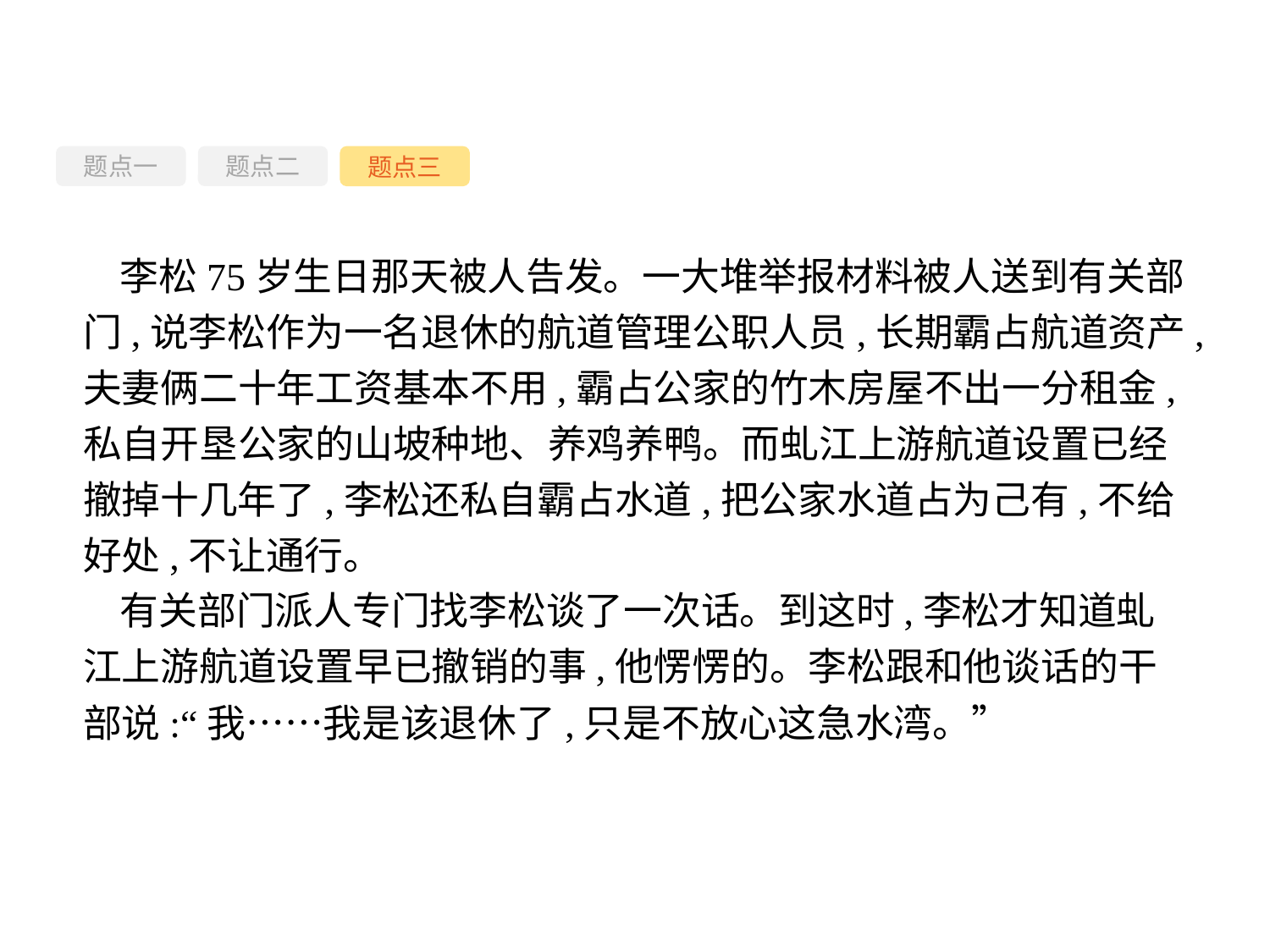

题点一
题点三
题点二
李松75岁生日那天被人告发。一大堆举报材料被人送到有关部门,说李松作为一名退休的航道管理公职人员,长期霸占航道资产,夫妻俩二十年工资基本不用,霸占公家的竹木房屋不出一分租金,私自开垦公家的山坡种地、养鸡养鸭。而虬江上游航道设置已经撤掉十几年了,李松还私自霸占水道,把公家水道占为己有,不给好处,不让通行。
有关部门派人专门找李松谈了一次话。到这时,李松才知道虬江上游航道设置早已撤销的事,他愣愣的。李松跟和他谈话的干部说:“我……我是该退休了,只是不放心这急水湾。”
-129-